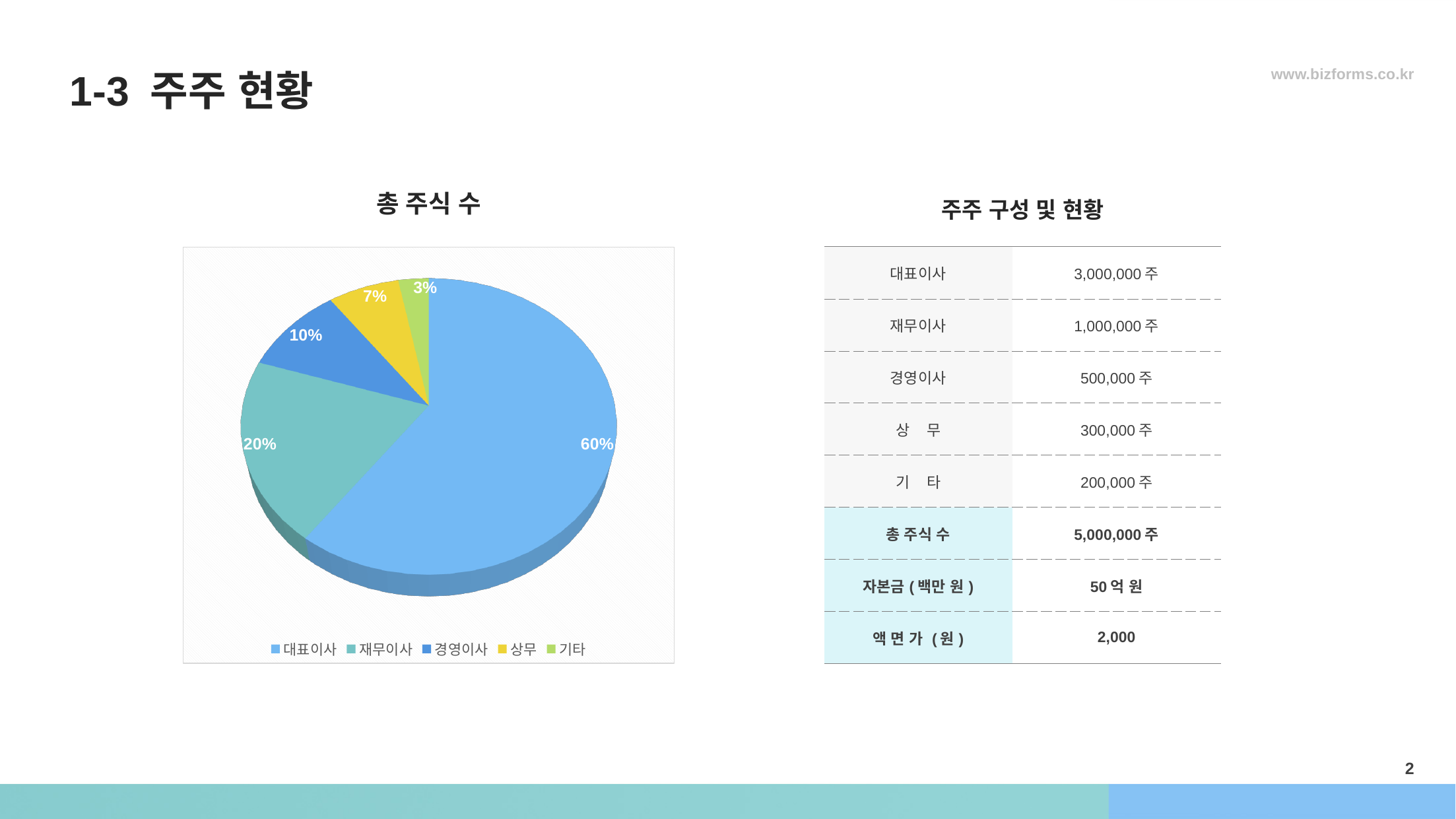

www.bizforms.co.kr
1-3 주주 현황
주주 구성 및 현황
총 주식 수

[unsupported chart]

| 대표이사 | 3,000,000주 |
| --- | --- |
| 재무이사 | 1,000,000주 |
| 경영이사 | 500,000주 |
| 상 무 | 300,000주 |
| 기 타 | 200,000주 |
| 총 주식 수 | 5,000,000주 |
| 자본금(백만 원) | 50억 원 |
| 액 면 가 (원) | 2,000 |
2